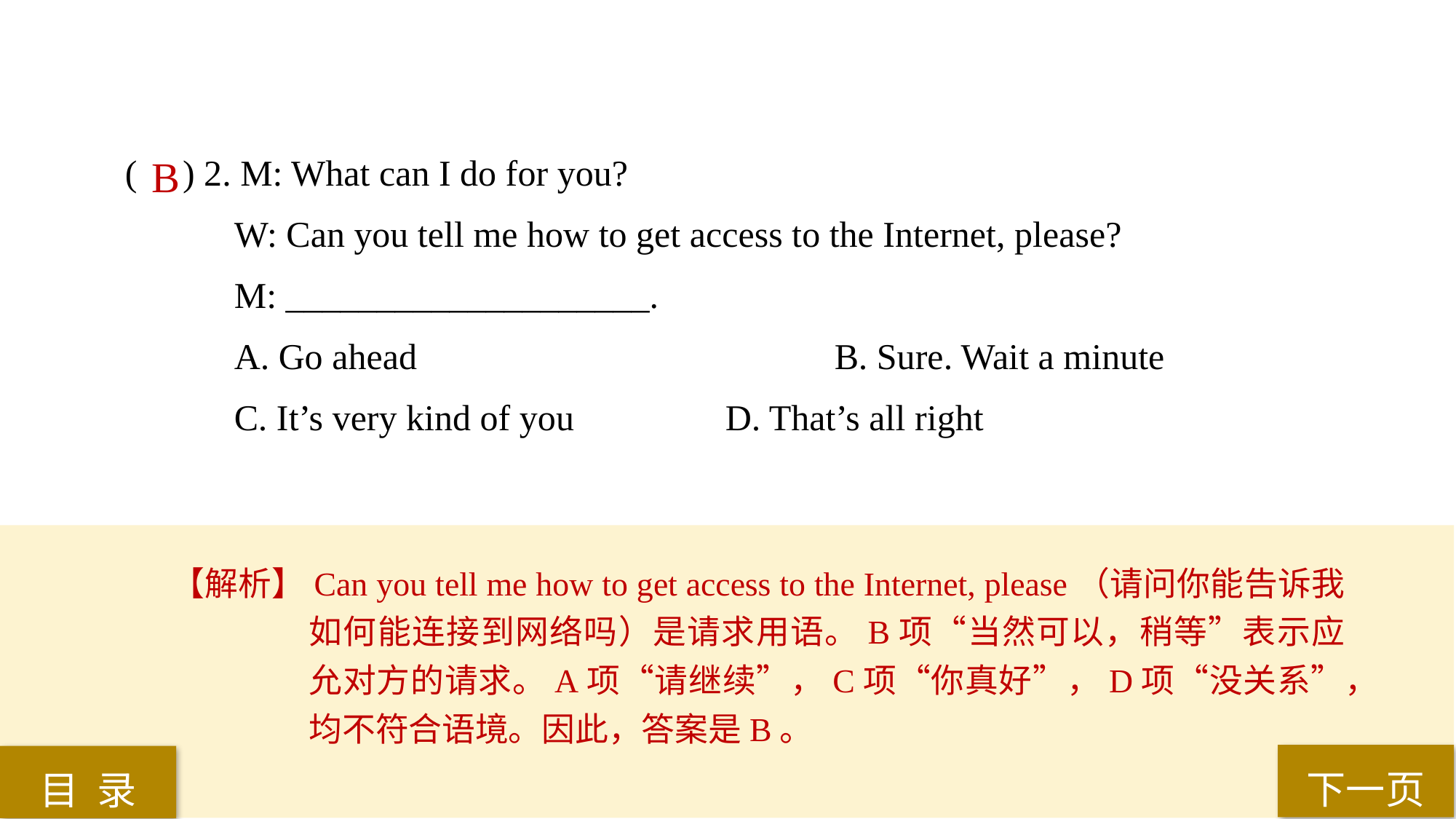

(     ) 2. M: What can I do for you?
W: Can you tell me how to get access to the Internet, please?
M: ____________________.
A. Go ahead 				B. Sure. Wait a minute
C. It’s very kind of you 		D. That’s all right
 B
【解析】Can you tell me how to get access to the Internet, please（请问你能告诉我如何能连接到网络吗）是请求用语。B项“当然可以，稍等”表示应允对方的请求。A项“请继续”，C项“你真好”，D项“没关系”，均不符合语境。因此，答案是B。